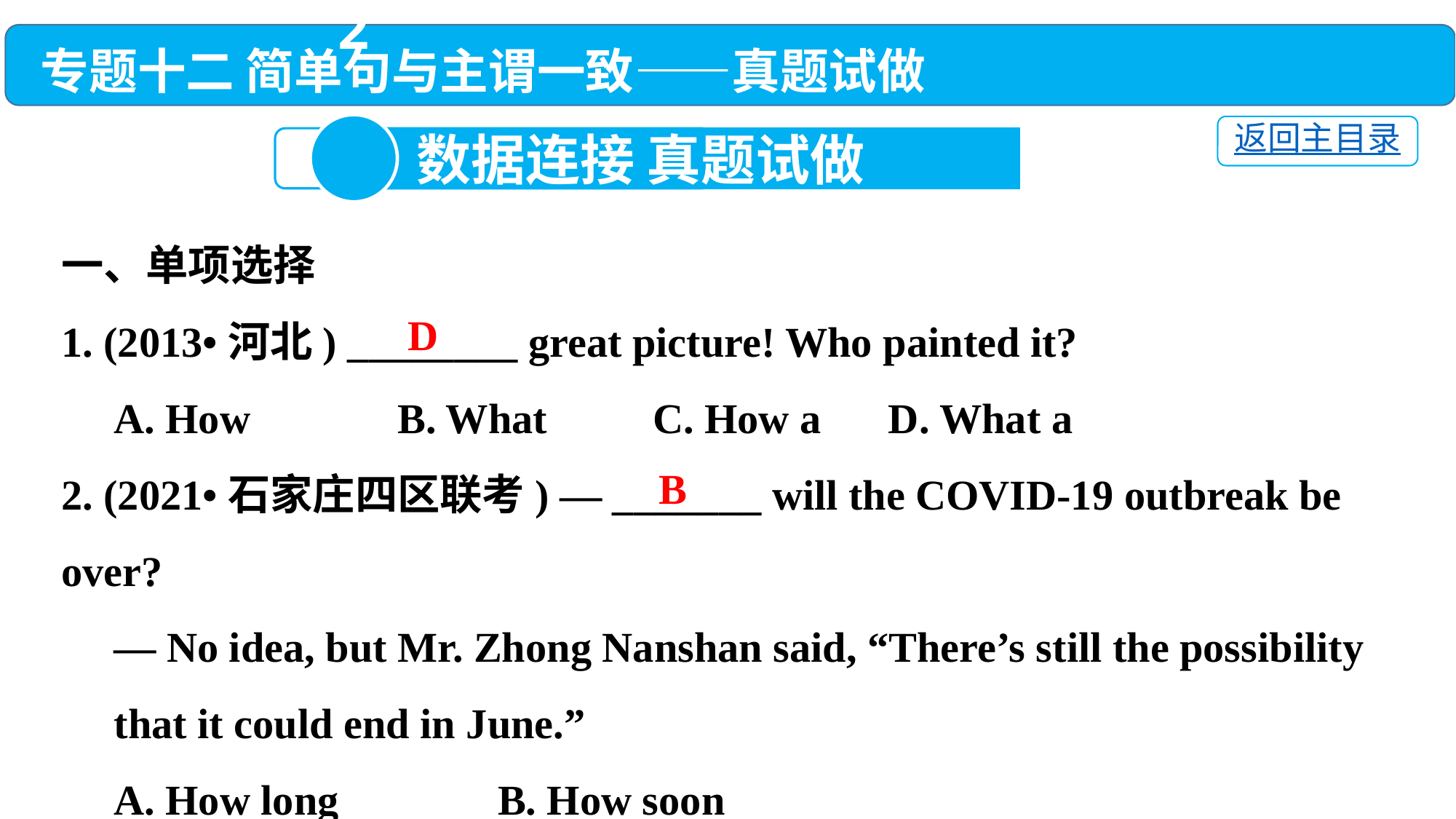

专题十二 简单句与主谓一致——真题试做
2
返回主目录

   数据连接 真题试做
一、单项选择
1. (2013•河北) ________ great picture! Who painted it?
     A. How        　B. What          C. How a	      D. What a
2. (2021•石家庄四区联考) — _______ will the COVID-19 outbreak be over?
     — No idea, but Mr. Zhong Nanshan said, “There’s still the possibility
     that it could end in June.”
     A. How long　 	B. How soon
     C. How far　　	D. How often
D
B